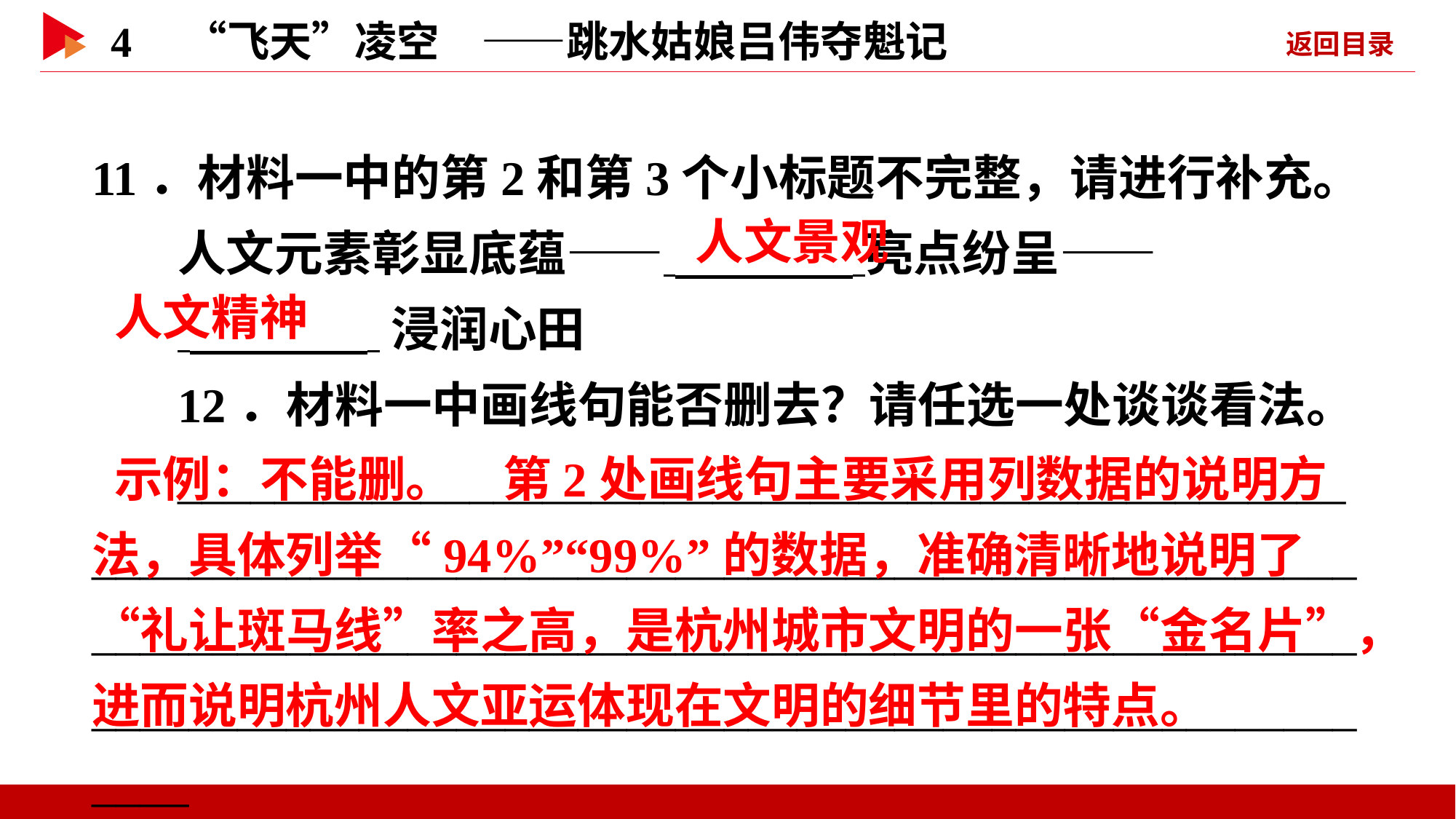

11．材料一中的第2和第3个小标题不完整，请进行补充。
人文元素彰显底蕴——                  亮点纷呈——
                  浸润心田
12．材料一中画线句能否删去？请任选一处谈谈看法。
________________________________________________________________________________________________________________________________________________________________________________________________________________
 人文景观
 人文精神
 示例：不能删。　第2处画线句主要采用列数据的说明方法，具体列举“94%”“99%”的数据，准确清晰地说明了“礼让斑马线”率之高，是杭州城市文明的一张“金名片”，进而说明杭州人文亚运体现在文明的细节里的特点。